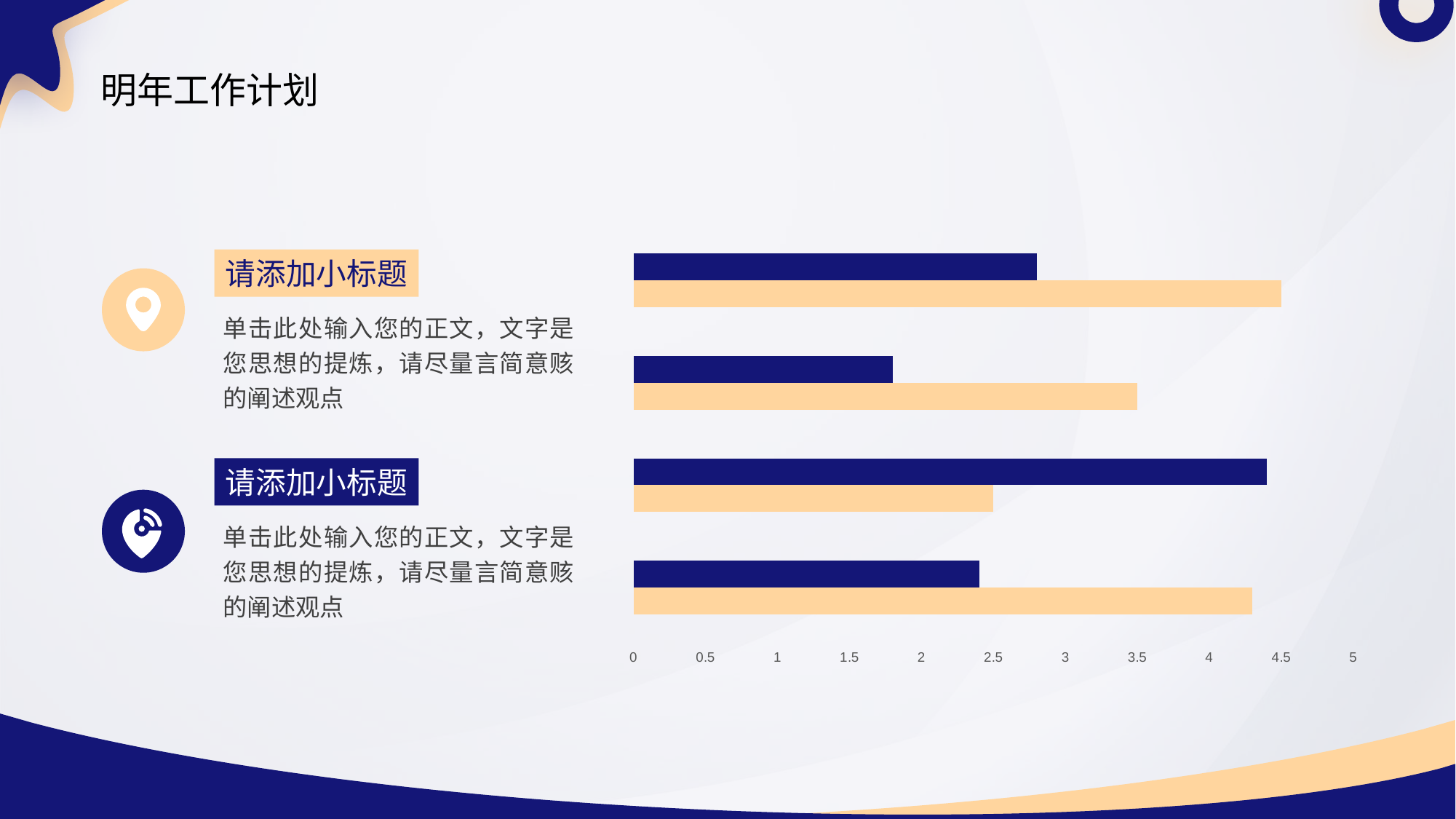

# 明年工作计划

### Chart

| Category | 系列 1 | 系列 2 |
|---|---|---|
| 第一季度 | 4.3 | 2.4 |
| 第二季度 | 2.5 | 4.4 |
| 第三季度 | 3.5 | 1.8 |
| 第四季度 | 4.5 | 2.8 |
请添加小标题

单击此处输入您的正文，文字是您思想的提炼，请尽量言简意赅的阐述观点
请添加小标题

单击此处输入您的正文，文字是您思想的提炼，请尽量言简意赅的阐述观点